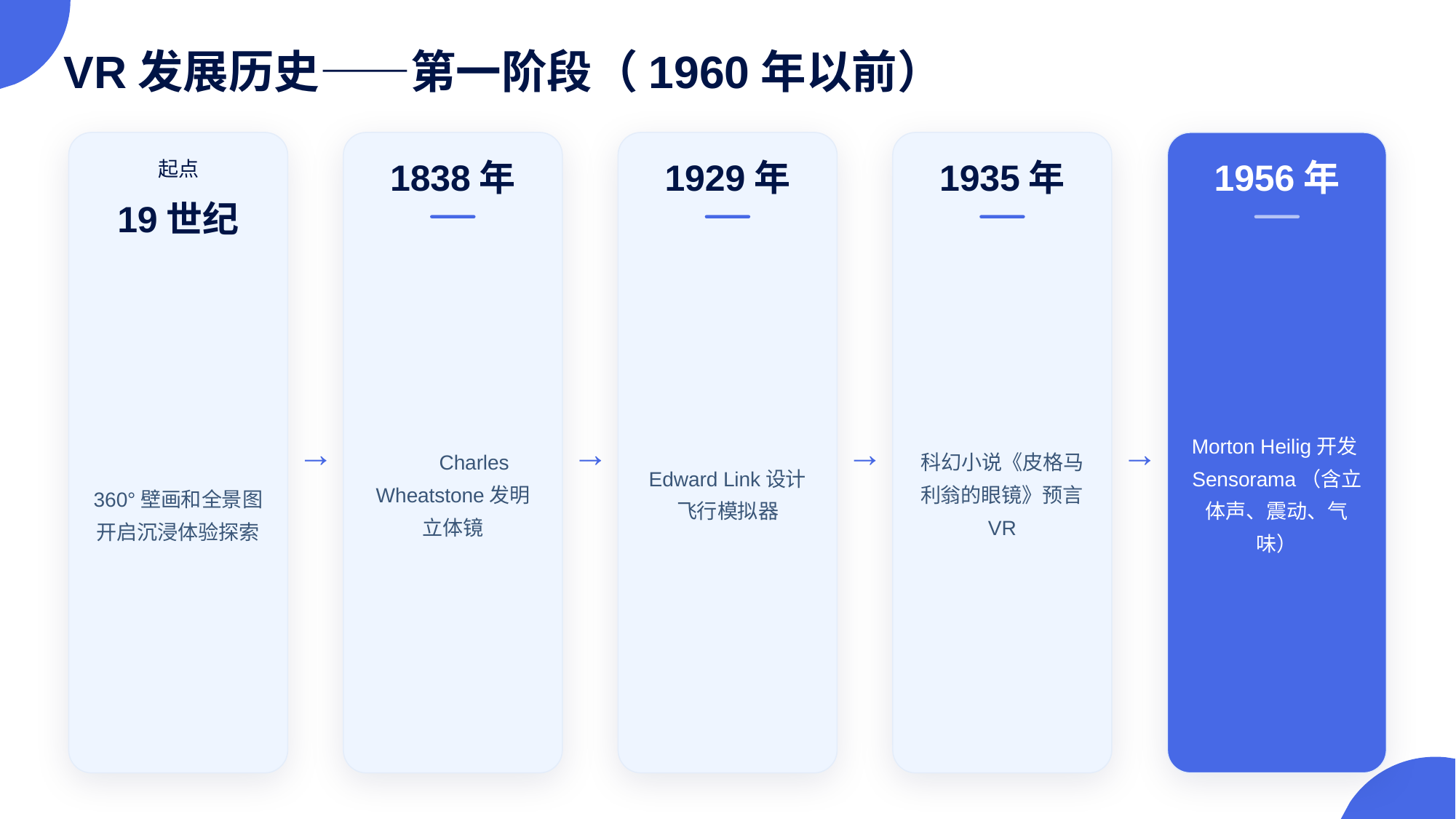

VR发展历史——第一阶段（1960年以前）

1838年
1929年
1935年
1956年
起点
19世纪

Morton Heilig开发Sensorama（含立体声、震动、气味）
→
→
→
→
Charles Wheatstone发明立体镜
科幻小说《皮格马利翁的眼镜》预言VR
Edward Link设计飞行模拟器
360°壁画和全景图开启沉浸体验探索